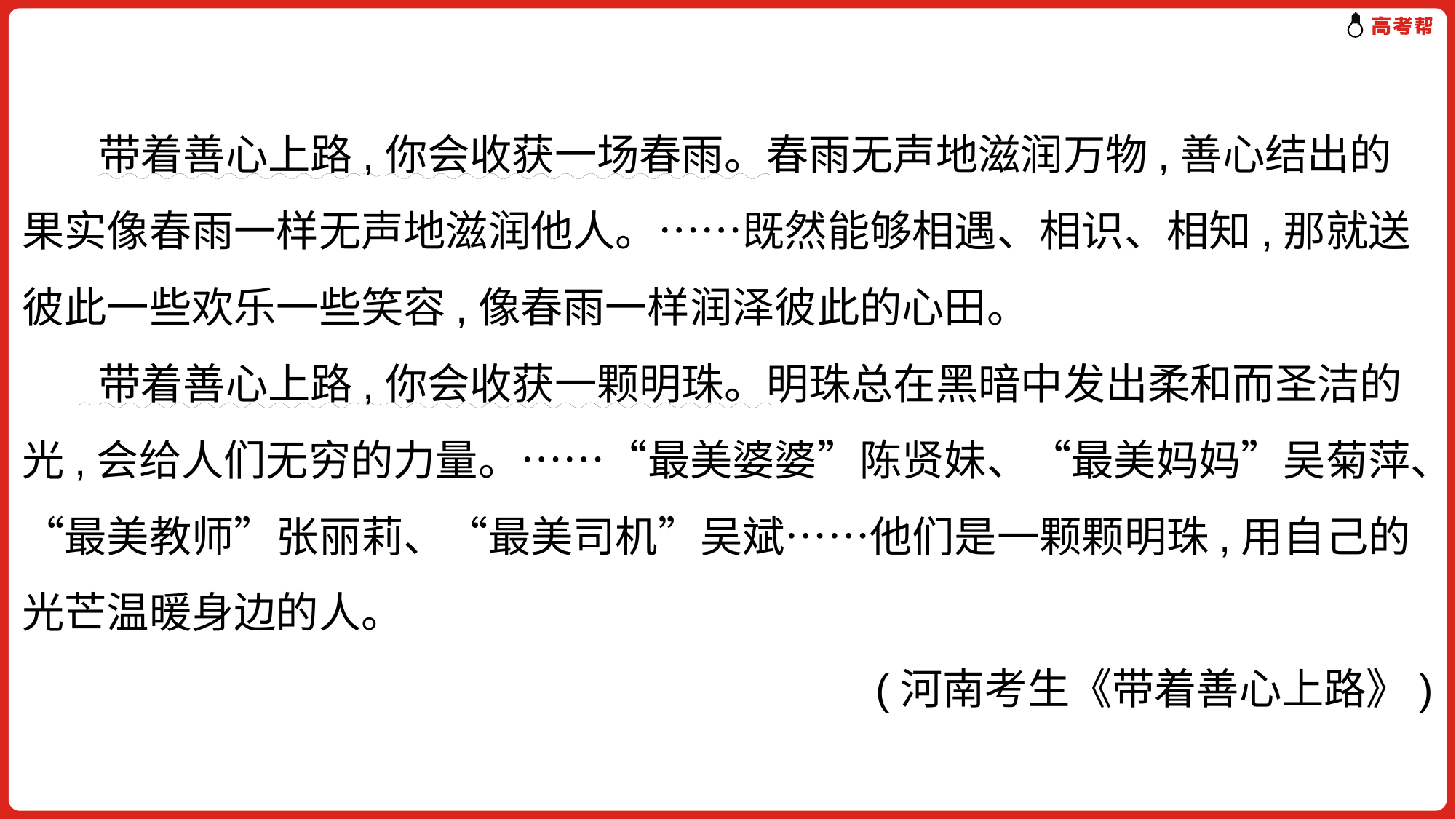

带着善心上路,你会收获一场春雨。春雨无声地滋润万物,善心结出的果实像春雨一样无声地滋润他人。……既然能够相遇、相识、相知,那就送彼此一些欢乐一些笑容,像春雨一样润泽彼此的心田。
       带着善心上路,你会收获一颗明珠。明珠总在黑暗中发出柔和而圣洁的光,会给人们无穷的力量。……“最美婆婆”陈贤妹、“最美妈妈”吴菊萍、“最美教师”张丽莉、“最美司机”吴斌……他们是一颗颗明珠,用自己的光芒温暖身边的人。
(河南考生《带着善心上路》)